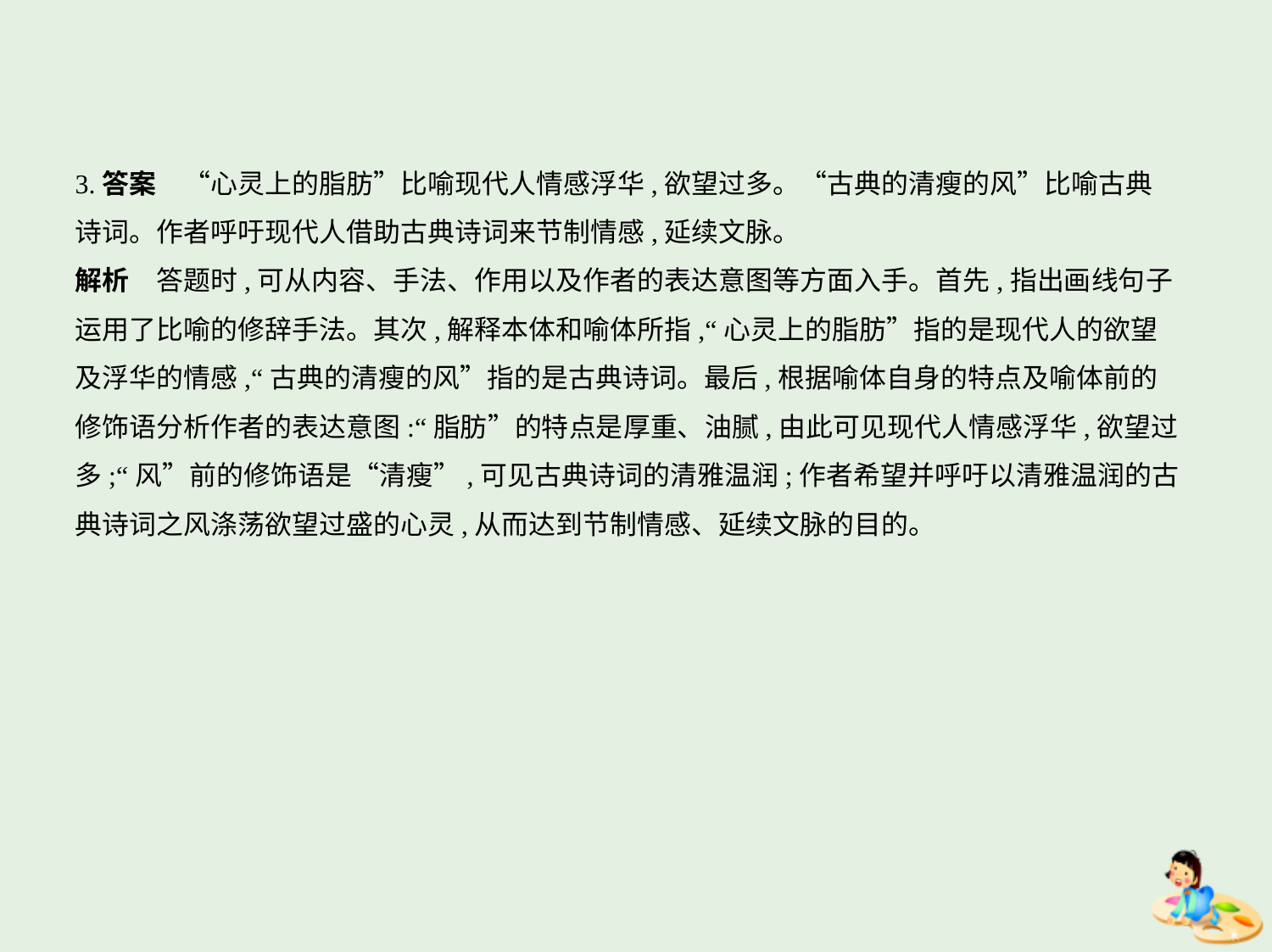

3.答案　“心灵上的脂肪”比喻现代人情感浮华,欲望过多。“古典的清瘦的风”比喻古典
诗词。作者呼吁现代人借助古典诗词来节制情感,延续文脉。
解析　答题时,可从内容、手法、作用以及作者的表达意图等方面入手。首先,指出画线句子
运用了比喻的修辞手法。其次,解释本体和喻体所指,“心灵上的脂肪”指的是现代人的欲望
及浮华的情感,“古典的清瘦的风”指的是古典诗词。最后,根据喻体自身的特点及喻体前的
修饰语分析作者的表达意图:“脂肪”的特点是厚重、油腻,由此可见现代人情感浮华,欲望过
多;“风”前的修饰语是“清瘦”,可见古典诗词的清雅温润;作者希望并呼吁以清雅温润的古
典诗词之风涤荡欲望过盛的心灵,从而达到节制情感、延续文脉的目的。